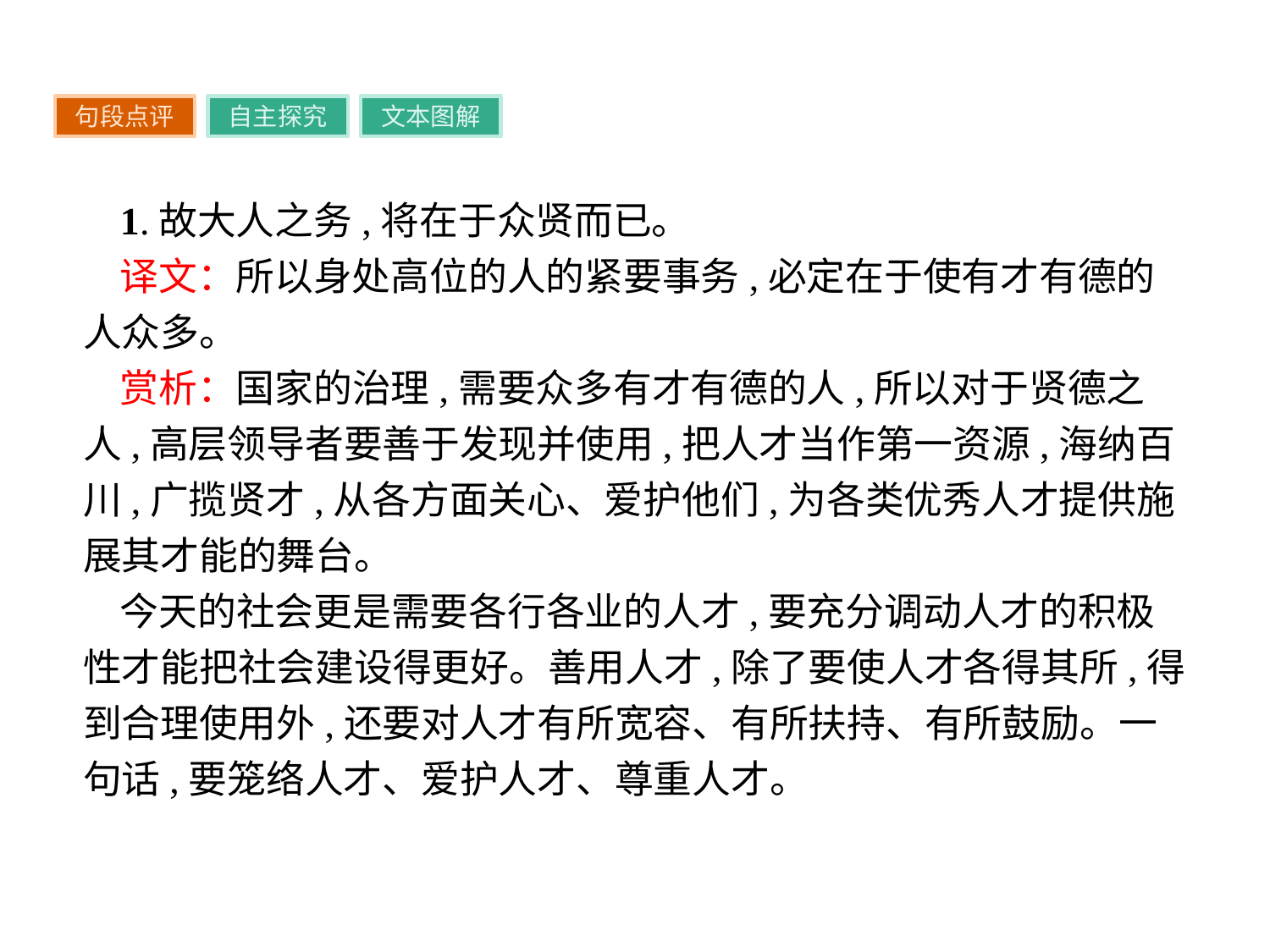

句段点评
自主探究
文本图解
1.故大人之务,将在于众贤而已。
译文：所以身处高位的人的紧要事务,必定在于使有才有德的人众多。
赏析：国家的治理,需要众多有才有德的人,所以对于贤德之人,高层领导者要善于发现并使用,把人才当作第一资源,海纳百川,广揽贤才,从各方面关心、爱护他们,为各类优秀人才提供施展其才能的舞台。
今天的社会更是需要各行各业的人才,要充分调动人才的积极性才能把社会建设得更好。善用人才,除了要使人才各得其所,得到合理使用外,还要对人才有所宽容、有所扶持、有所鼓励。一句话,要笼络人才、爱护人才、尊重人才。